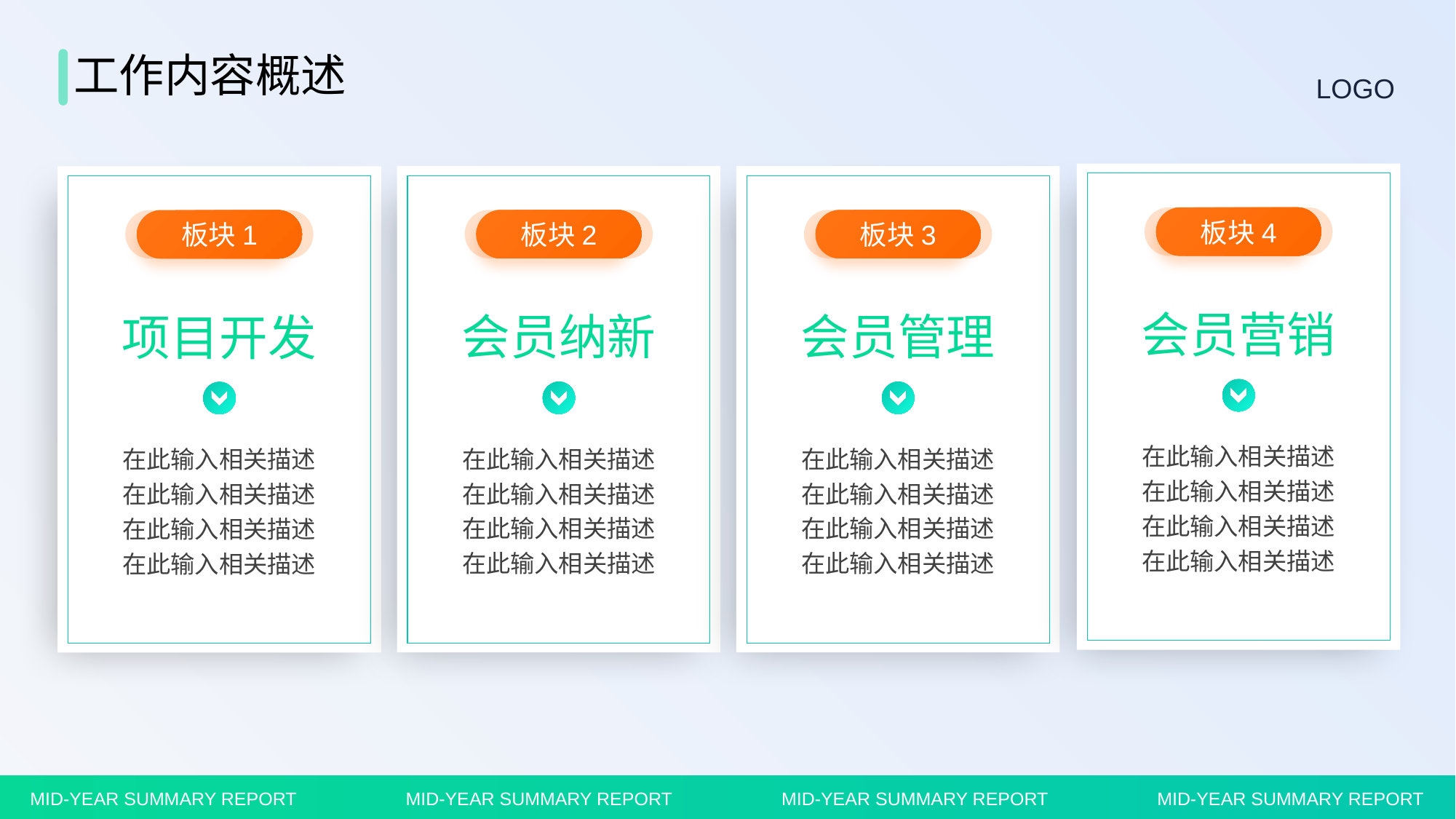

工作内容概述
LOGO

板块4

板块3

板块2

板块1
会员营销
会员管理
会员纳新
项目开发

在此输入相关描述
在此输入相关描述
在此输入相关描述
在此输入相关描述
在此输入相关描述
在此输入相关描述
在此输入相关描述
在此输入相关描述
在此输入相关描述
在此输入相关描述
在此输入相关描述
在此输入相关描述
在此输入相关描述
在此输入相关描述
在此输入相关描述
在此输入相关描述
MID-YEAR SUMMARY REPORT
MID-YEAR SUMMARY REPORT
MID-YEAR SUMMARY REPORT
MID-YEAR SUMMARY REPORT